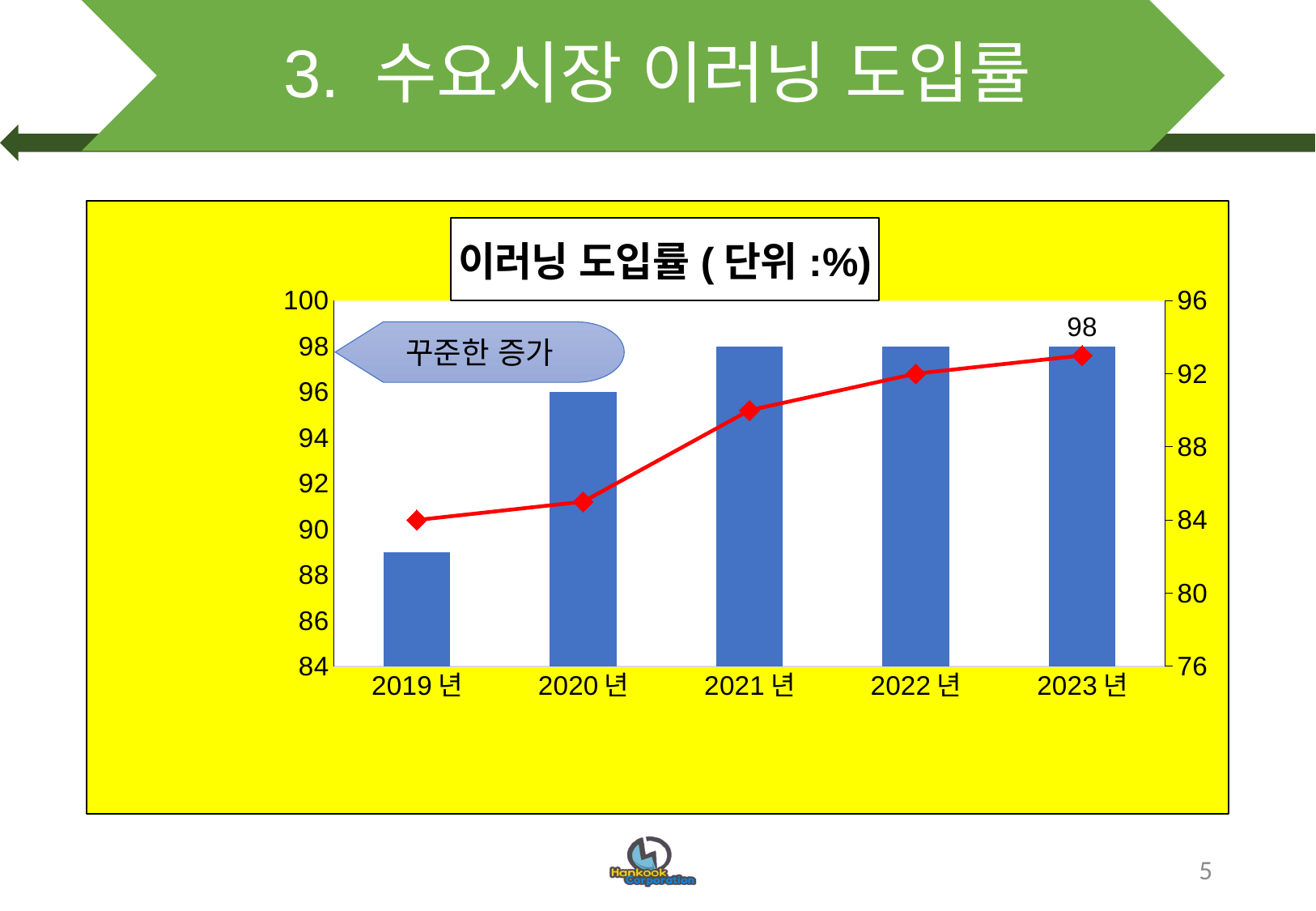

# 3. 수요시장 이러닝 도입률

### Chart: 이러닝 도입률(단위:%)

| Category | 정규교육기관 | 정부/공공기관 |
|---|---|---|
| 2019년 | 89.0 | 84.0 |
| 2020년 | 96.0 | 85.0 |
| 2021년 | 98.0 | 90.0 |
| 2022년 | 98.0 | 92.0 |
| 2023년 | 98.0 | 93.0 |
꾸준한 증가
5